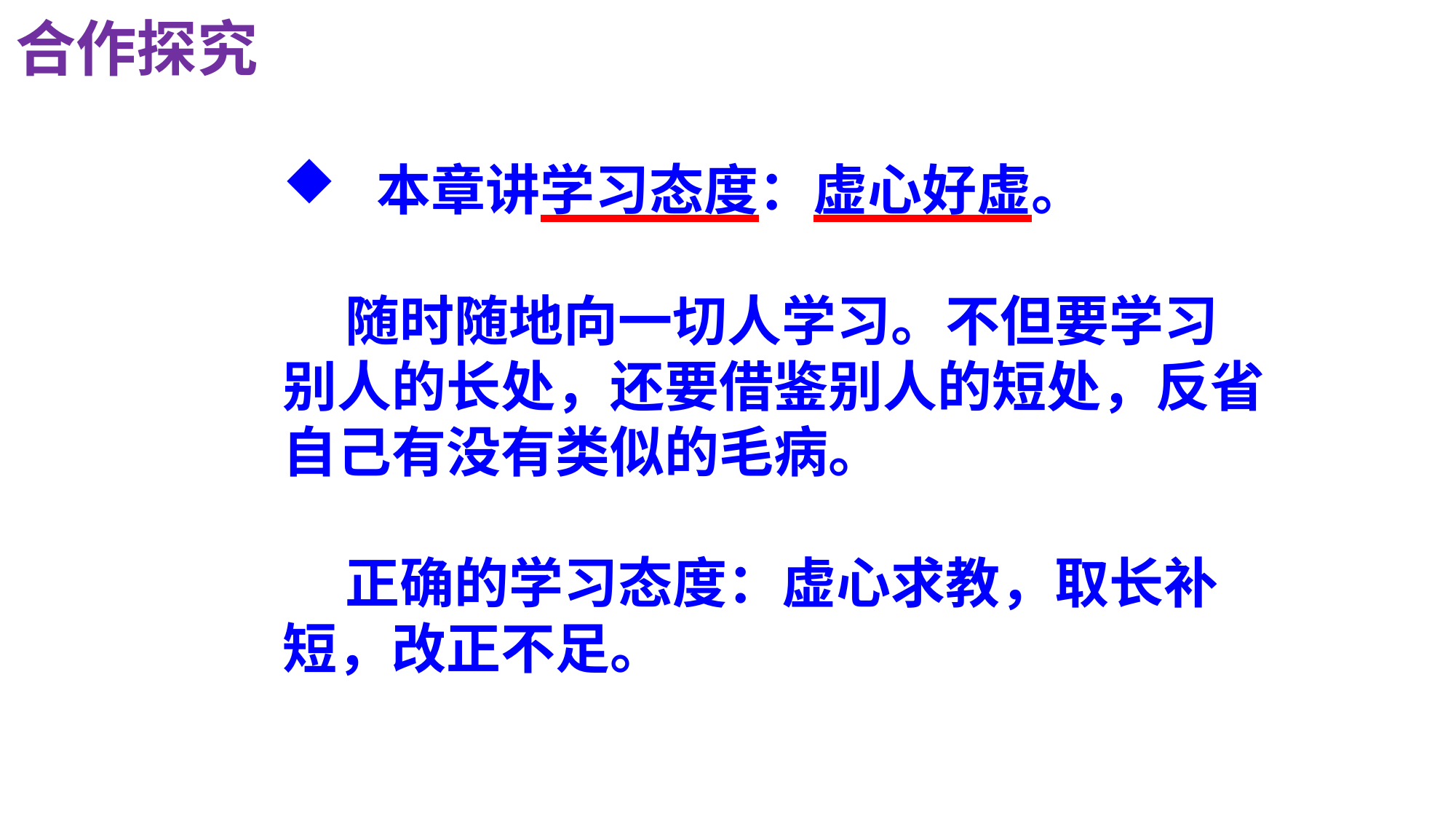

合作探究
 本章讲学习态度：虚心好虚。

    随时随地向一切人学习。不但要学习别人的长处，还要借鉴别人的短处，反省自己有没有类似的毛病。

    正确的学习态度：虚心求教，取长补短，改正不足。